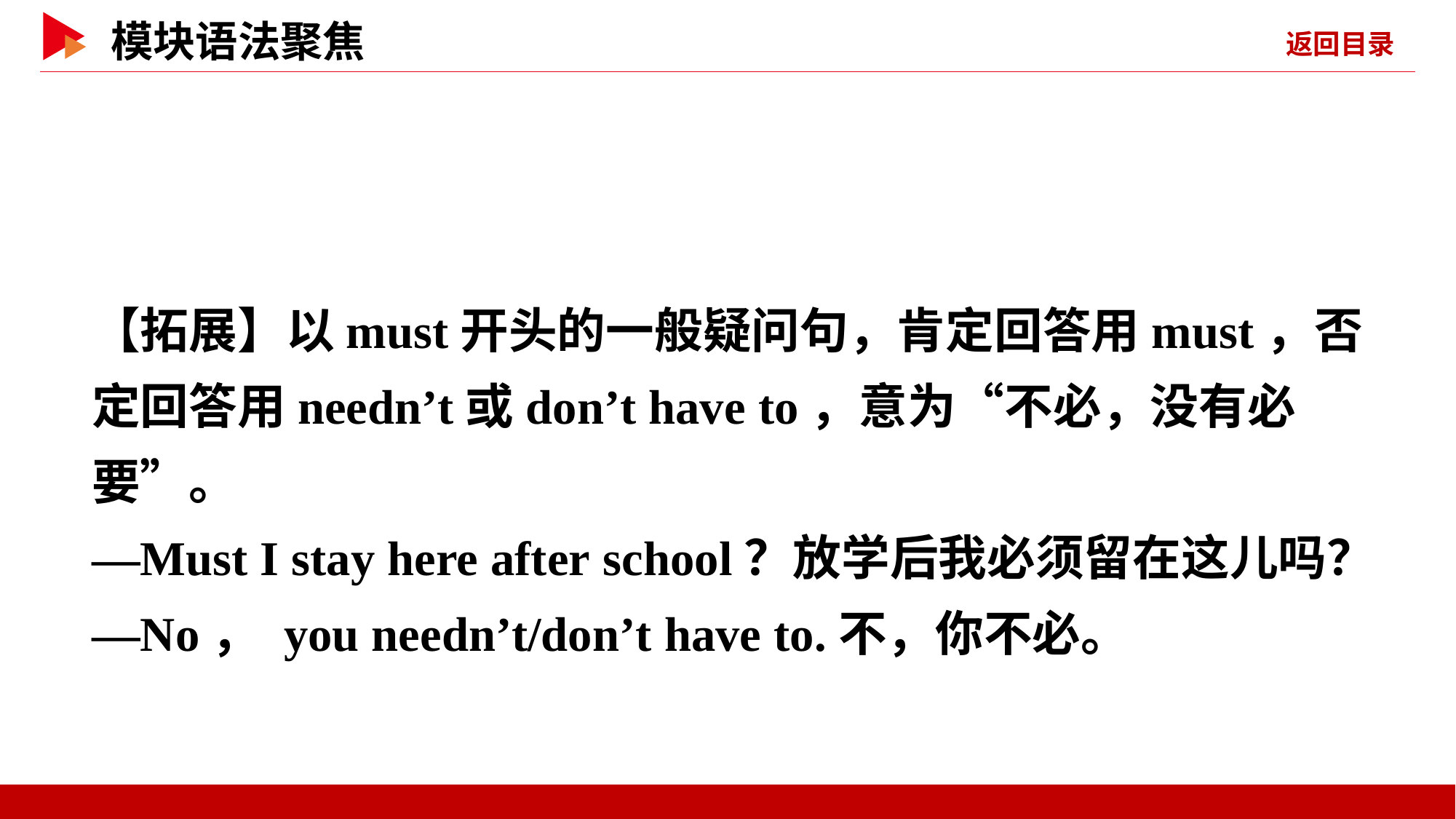

【拓展】以must开头的一般疑问句，肯定回答用must，否定回答用needn’t或don’t have to，意为“不必，没有必要”。
—Must I stay here after school？放学后我必须留在这儿吗？
—No， you needn’t/don’t have to.不，你不必。